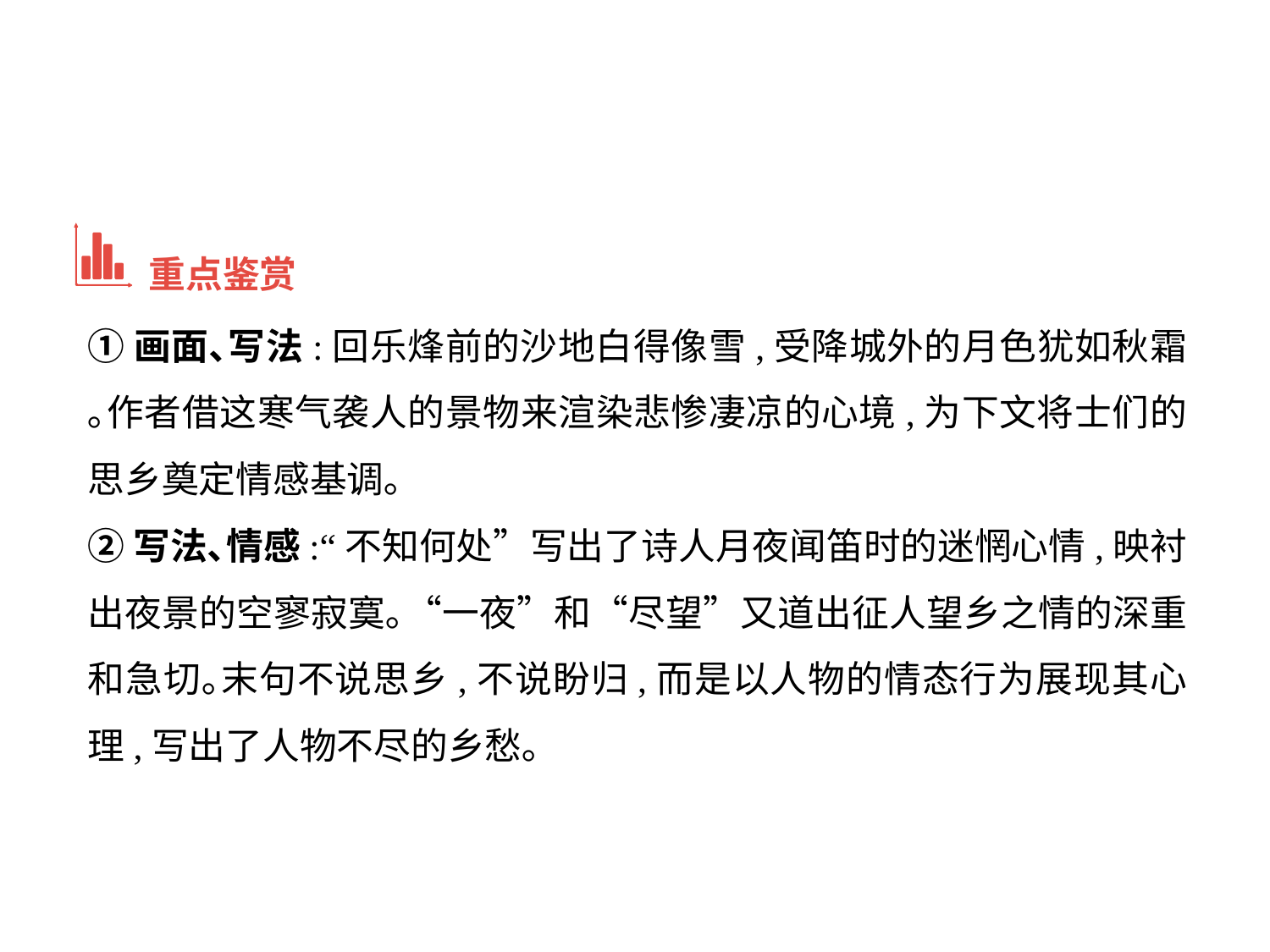

重点鉴赏
①画面､写法:回乐烽前的沙地白得像雪,受降城外的月色犹如秋霜｡作者借这寒气袭人的景物来渲染悲惨凄凉的心境,为下文将士们的思乡奠定情感基调｡
②写法､情感:“不知何处”写出了诗人月夜闻笛时的迷惘心情,映衬出夜景的空寥寂寞｡“一夜”和“尽望”又道出征人望乡之情的深重和急切｡末句不说思乡,不说盼归,而是以人物的情态行为展现其心理,写出了人物不尽的乡愁｡